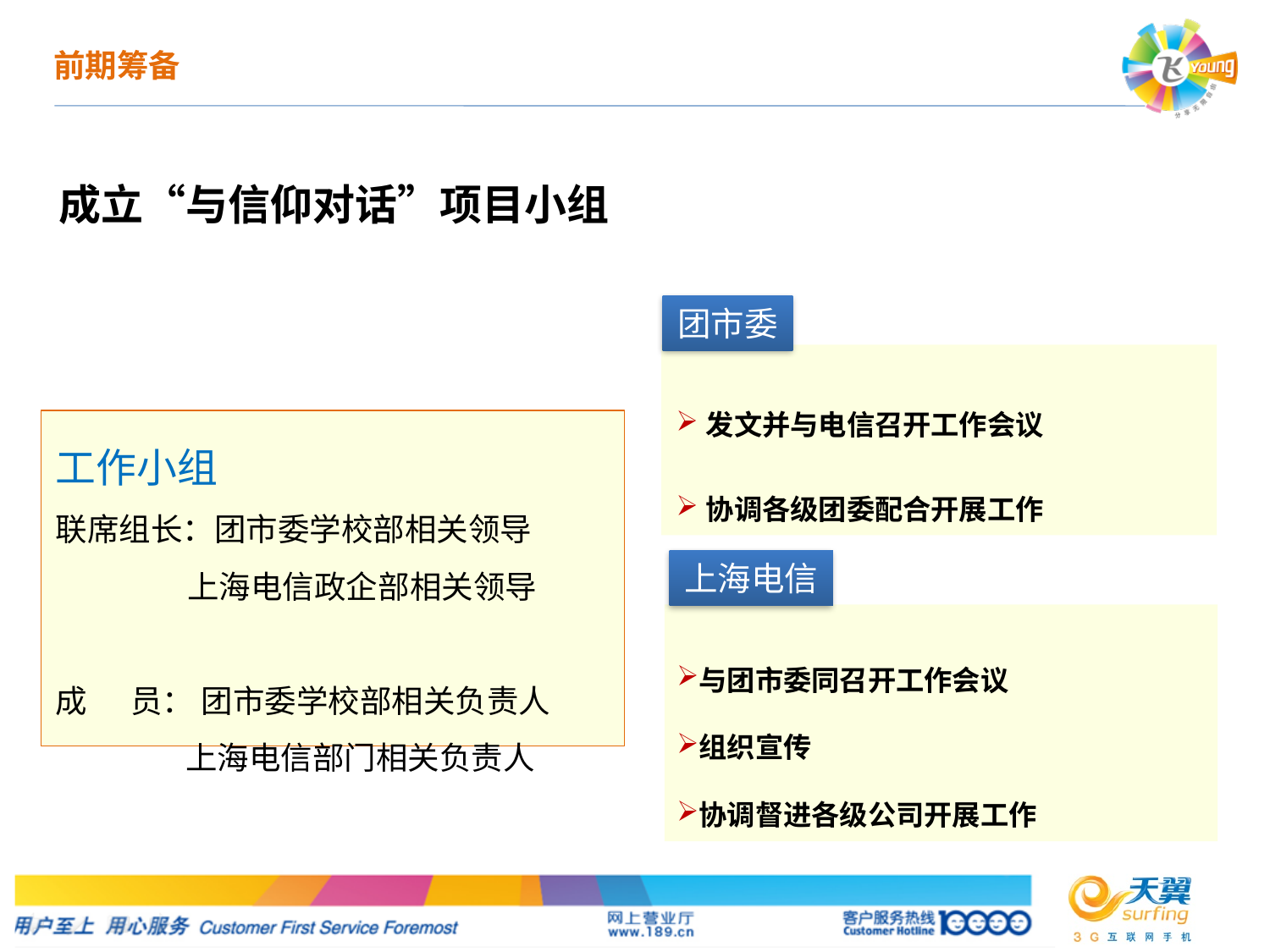

前期筹备
成立“与信仰对话”项目小组
团市委

发文并与电信召开工作会议
协调各级团委配合开展工作
工作小组
联席组长：团市委学校部相关领导
                 上海电信政企部相关领导
成      员： 团市委学校部相关负责人
                 上海电信部门相关负责人

上海电信

与团市委同召开工作会议
组织宣传
协调督进各级公司开展工作